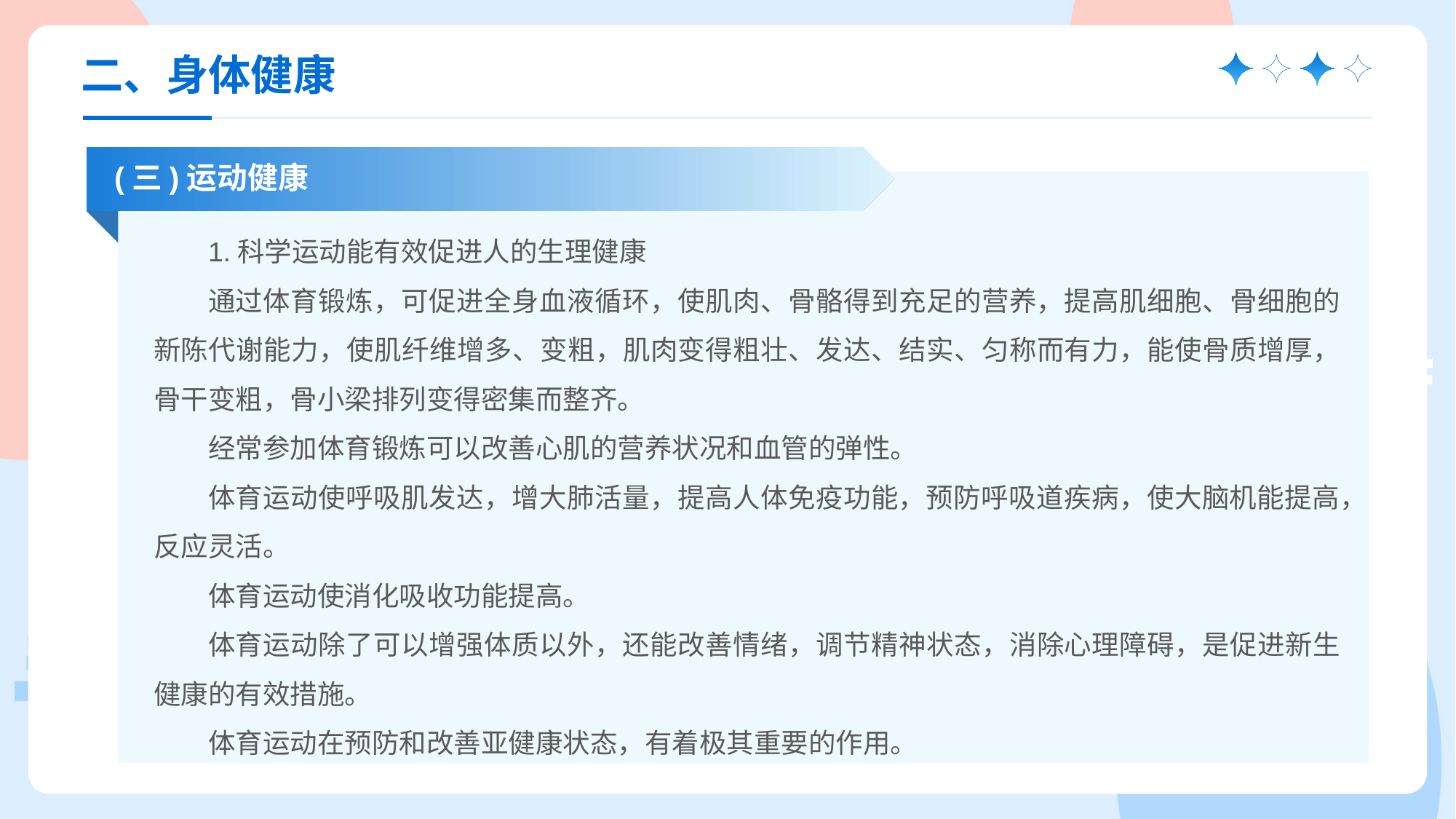

二、身体健康
(三)运动健康

1.科学运动能有效促进人的生理健康
通过体育锻炼，可促进全身血液循环，使肌肉、骨骼得到充足的营养，提高肌细胞、骨细胞的新陈代谢能力，使肌纤维增多、变粗，肌肉变得粗壮、发达、结实、匀称而有力，能使骨质增厚，骨干变粗，骨小梁排列变得密集而整齐。
经常参加体育锻炼可以改善心肌的营养状况和血管的弹性。
体育运动使呼吸肌发达，增大肺活量，提高人体免疫功能，预防呼吸道疾病，使大脑机能提高，反应灵活。
体育运动使消化吸收功能提高。
体育运动除了可以增强体质以外，还能改善情绪，调节精神状态，消除心理障碍，是促进新生健康的有效措施。
体育运动在预防和改善亚健康状态，有着极其重要的作用。